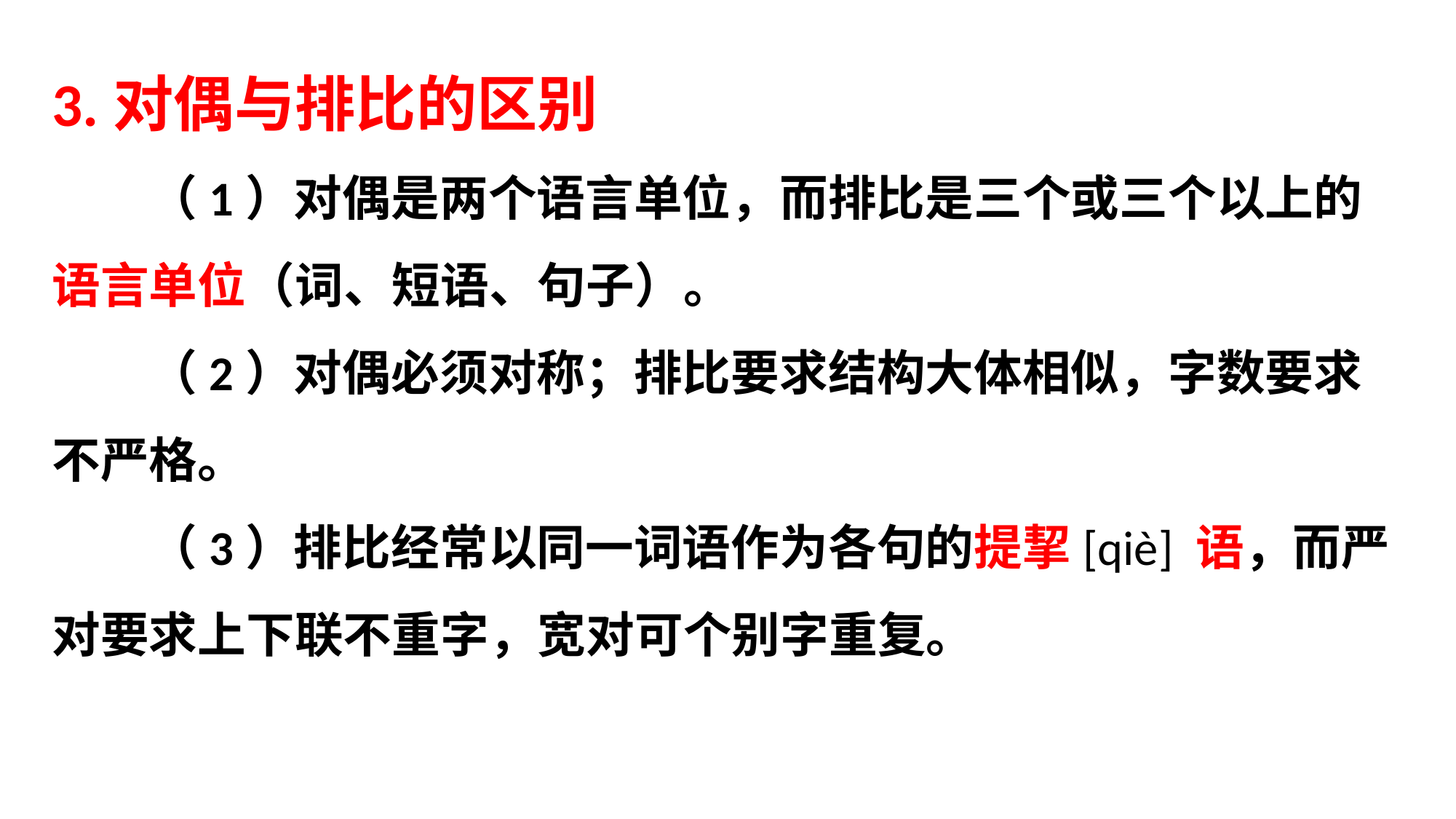

3.对偶与排比的区别
　　（1）对偶是两个语言单位，而排比是三个或三个以上的语言单位（词、短语、句子）。
　　（2）对偶必须对称；排比要求结构大体相似，字数要求不严格。
　　（3）排比经常以同一词语作为各句的提挈[qiè] 语，而严对要求上下联不重字，宽对可个别字重复。